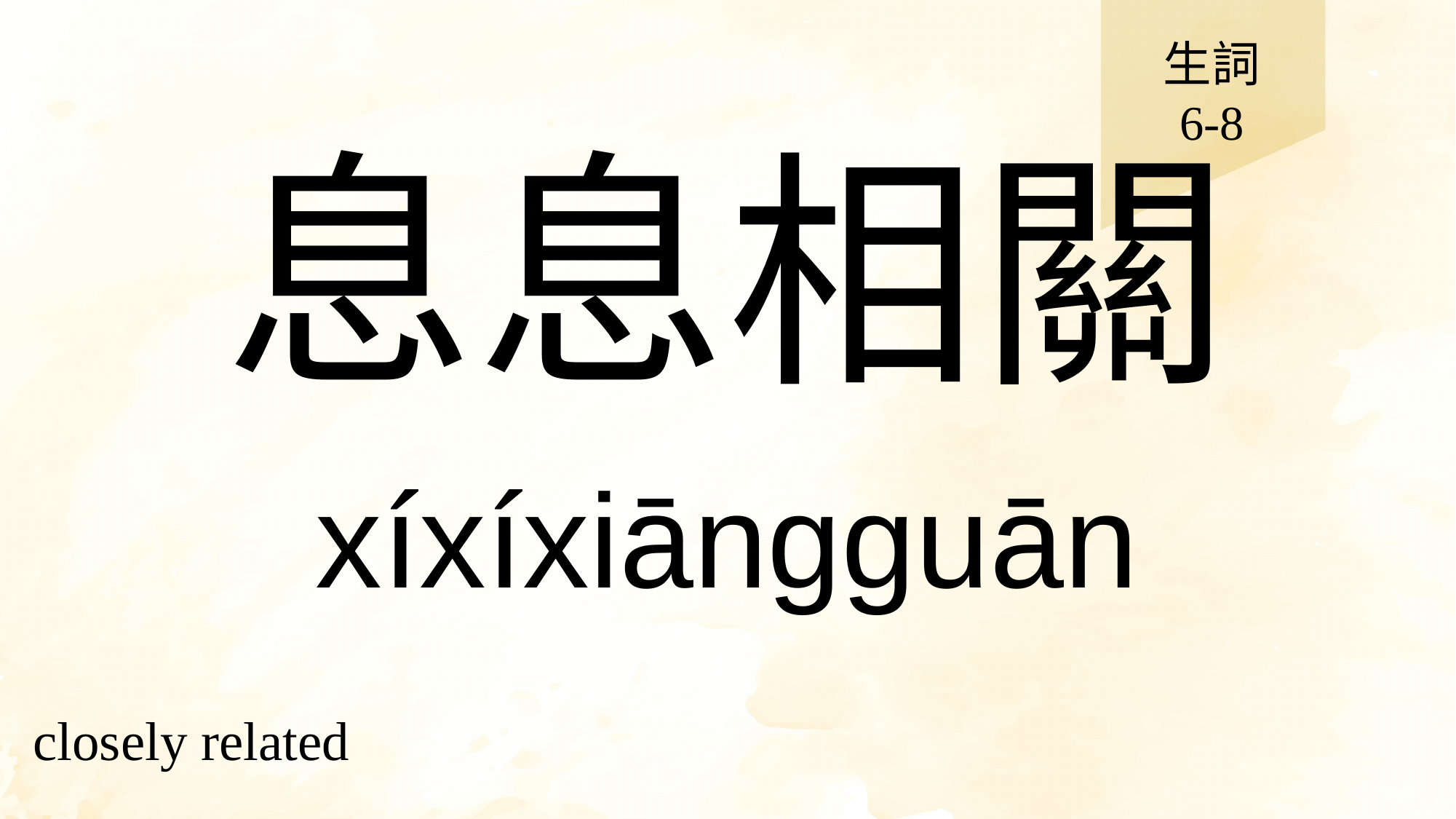

生詞
6-8
# 息息相關
xíxíxiāngguān
closely related